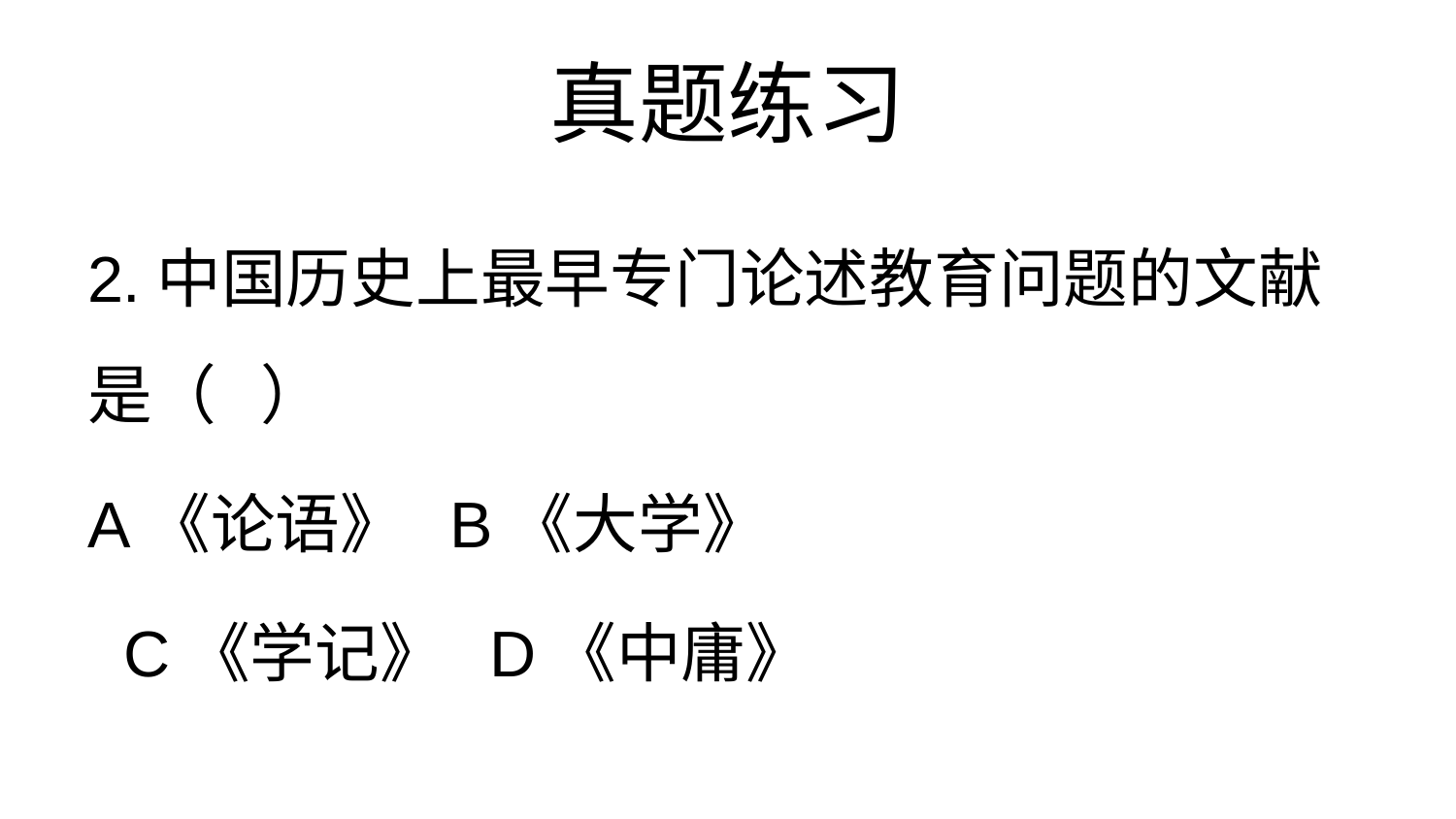

# 真题练习
2.中国历史上最早专门论述教育问题的文献是（   ）
A《论语》  B《大学》
  C《学记》  D《中庸》